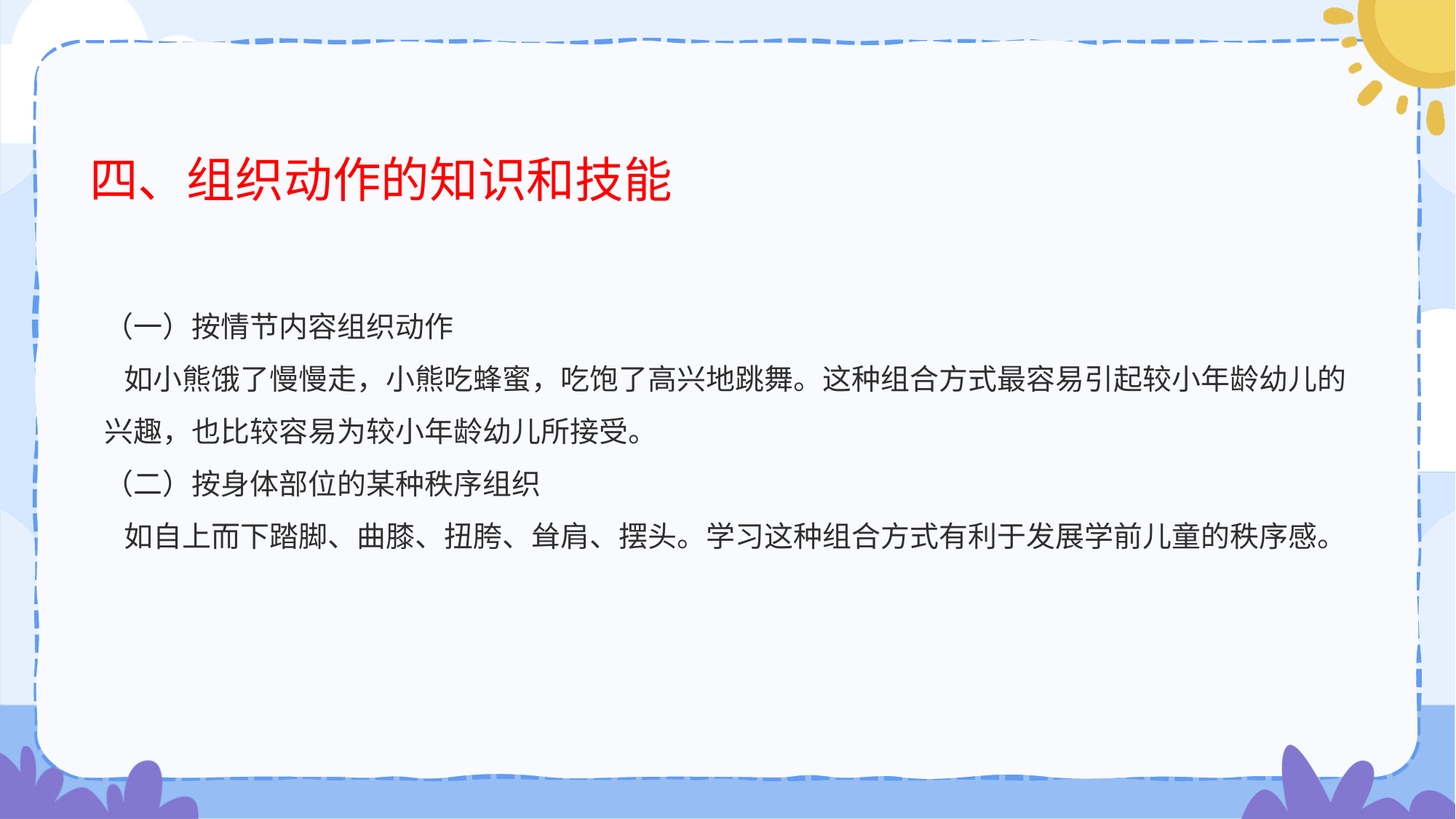

# 四、组织动作的知识和技能
（一）按情节内容组织动作
   如小熊饿了慢慢走，小熊吃蜂蜜，吃饱了高兴地跳舞。这种组合方式最容易引起较小年龄幼儿的兴趣，也比较容易为较小年龄幼儿所接受。
（二）按身体部位的某种秩序组织
   如自上而下踏脚、曲膝、扭胯、耸肩、摆头。学习这种组合方式有利于发展学前儿童的秩序感。